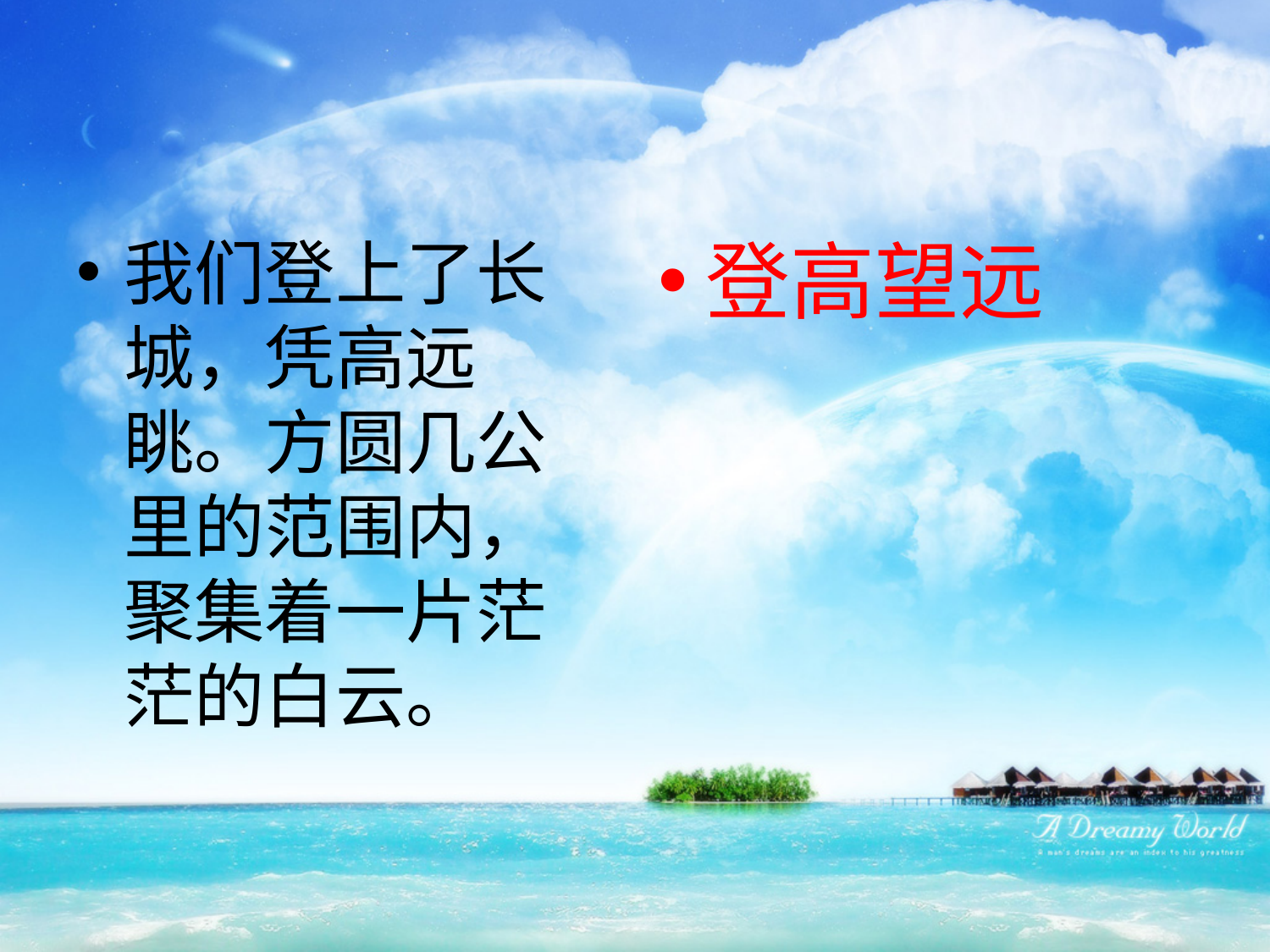

#
我们登上了长城，凭高远眺。方圆几公里的范围内，聚集着一片茫茫的白云。
登高望远